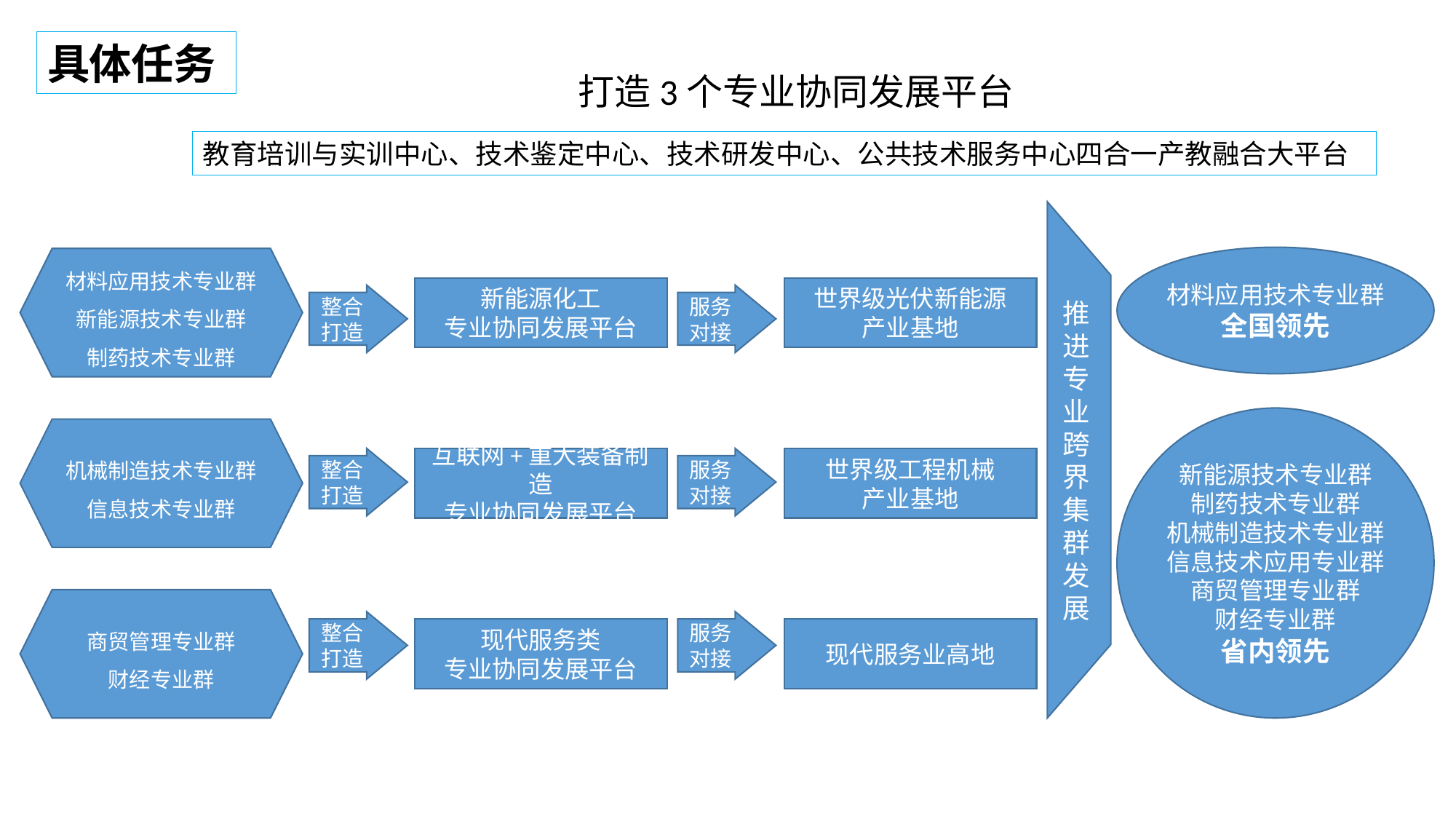

具体任务
打造3个专业协同发展平台
教育培训与实训中心、技术鉴定中心、技术研发中心、公共技术服务中心四合一产教融合大平台
材料应用技术专业群
全国领先
材料应用技术专业群
新能源技术专业群
制药技术专业群
新能源化工
专业协同发展平台
世界级光伏新能源
产业基地
整合
打造
服务对接
新能源技术专业群
制药技术专业群
机械制造技术专业群
信息技术应用专业群
商贸管理专业群
财经专业群
省内领先
机械制造技术专业群
信息技术专业群
推进专业跨界集群发展
整合
打造
互联网+重大装备制造
专业协同发展平台
服务对接
世界级工程机械
产业基地
商贸管理专业群
财经专业群
整合
打造
服务对接
现代服务类
专业协同发展平台
现代服务业高地